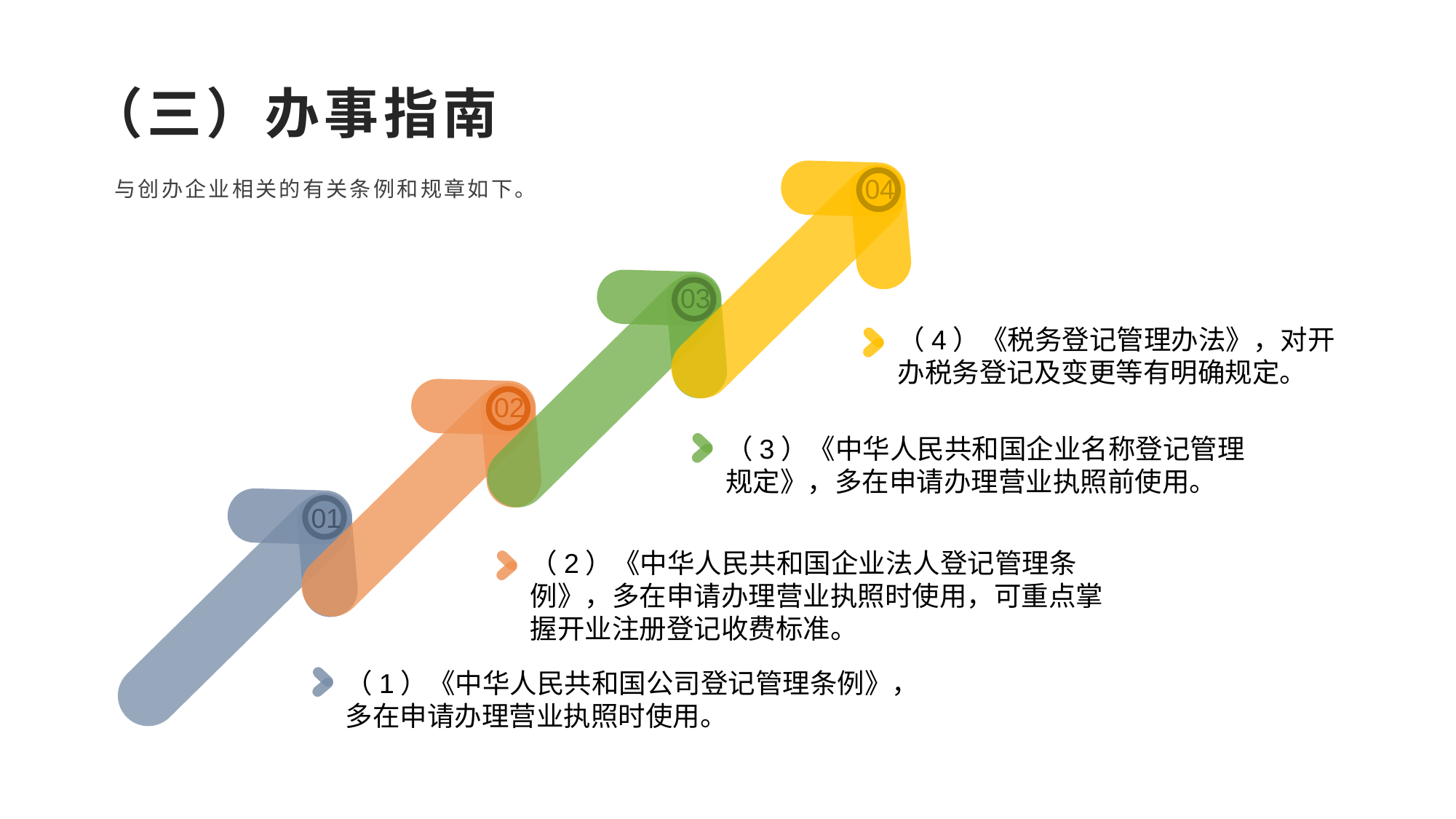

（三）办事指南

04
与创办企业相关的有关条例和规章如下。

03

（4）《税务登记管理办法》，对开办税务登记及变更等有明确规定。

02

（3）《中华人民共和国企业名称登记管理规定》，多在申请办理营业执照前使用。

01

（2）《中华人民共和国企业法人登记管理条例》，多在申请办理营业执照时使用，可重点掌握开业注册登记收费标准。

（1）《中华人民共和国公司登记管理条例》，多在申请办理营业执照时使用。